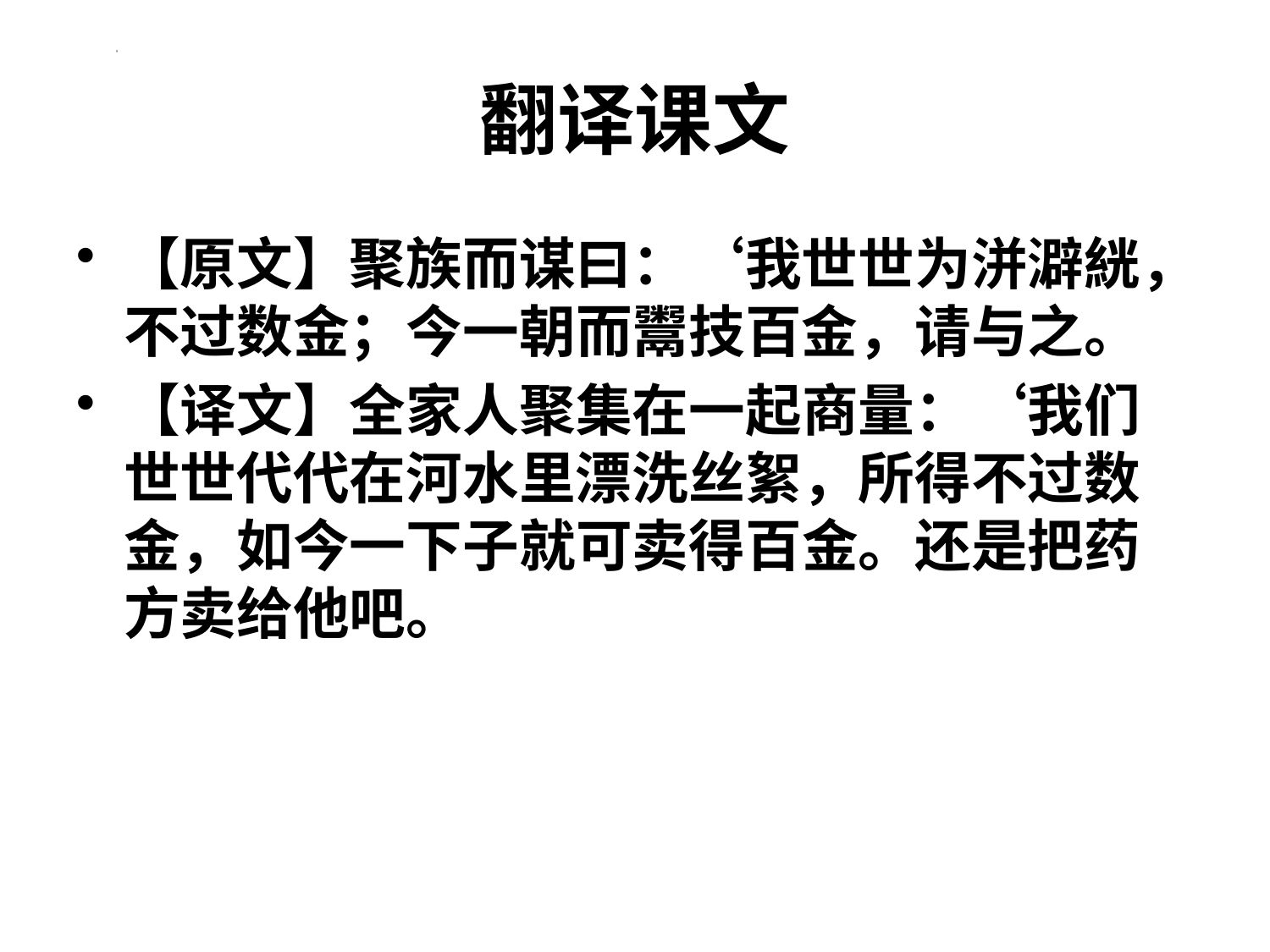

# 翻译课文
【原文】聚族而谋曰：‘我世世为洴澼絖，不过数金；今一朝而鬻技百金，请与之。
【译文】全家人聚集在一起商量：‘我们世世代代在河水里漂洗丝絮，所得不过数金，如今一下子就可卖得百金。还是把药方卖给他吧。